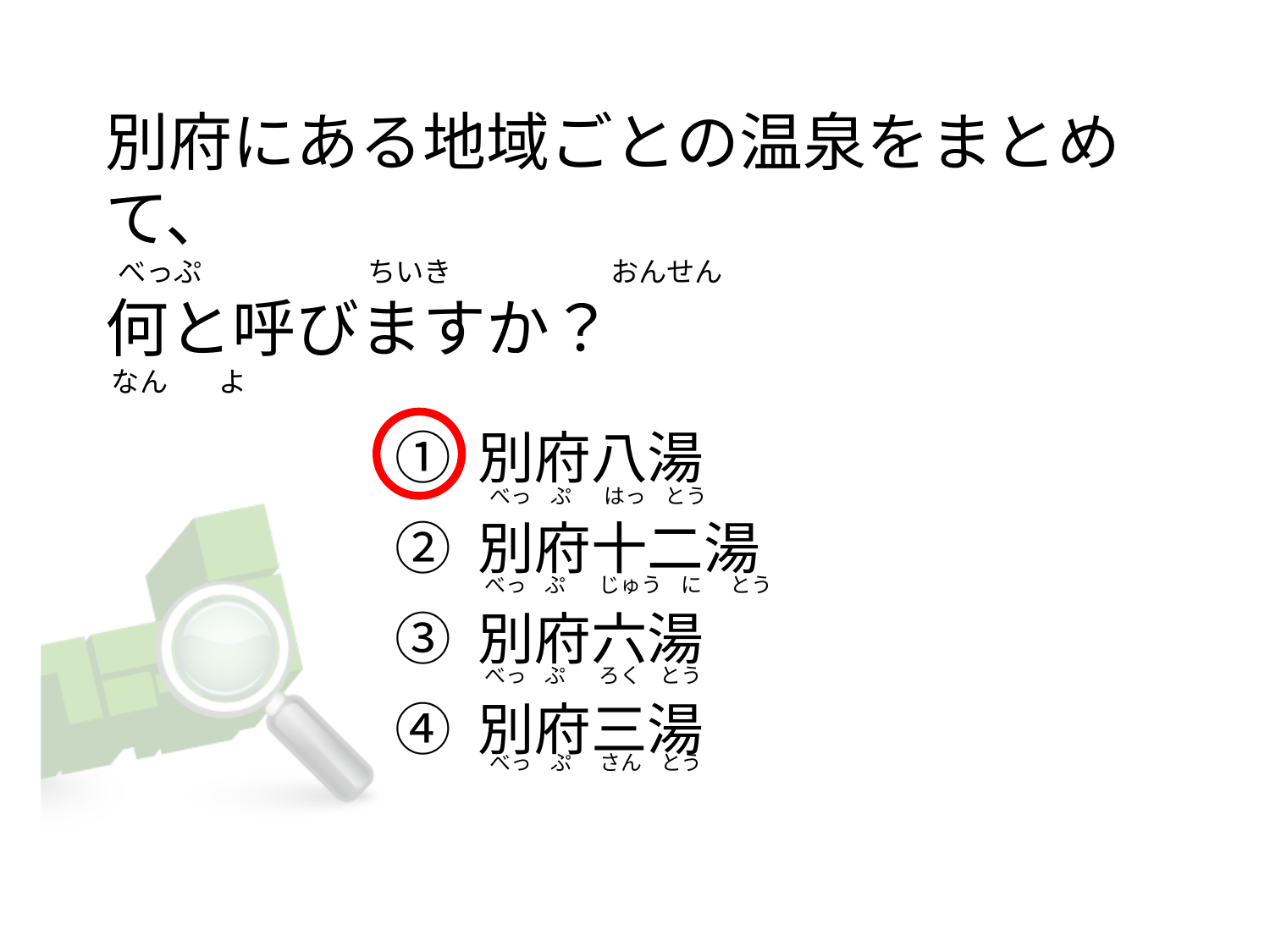

# 別府にある地域ごとの温泉をまとめて、   べっぷ                          ちいき                         おんせん 何と呼びますか？  なん        よ

① 別府八湯
② 別府十二湯
③ 別府六湯
④ 別府三湯
 べっ    ぷ       はっ    とう
 べっ    ぷ       じゅう    に      とう
 べっ    ぷ       ろく    とう
 べっ    ぷ      さん    とう